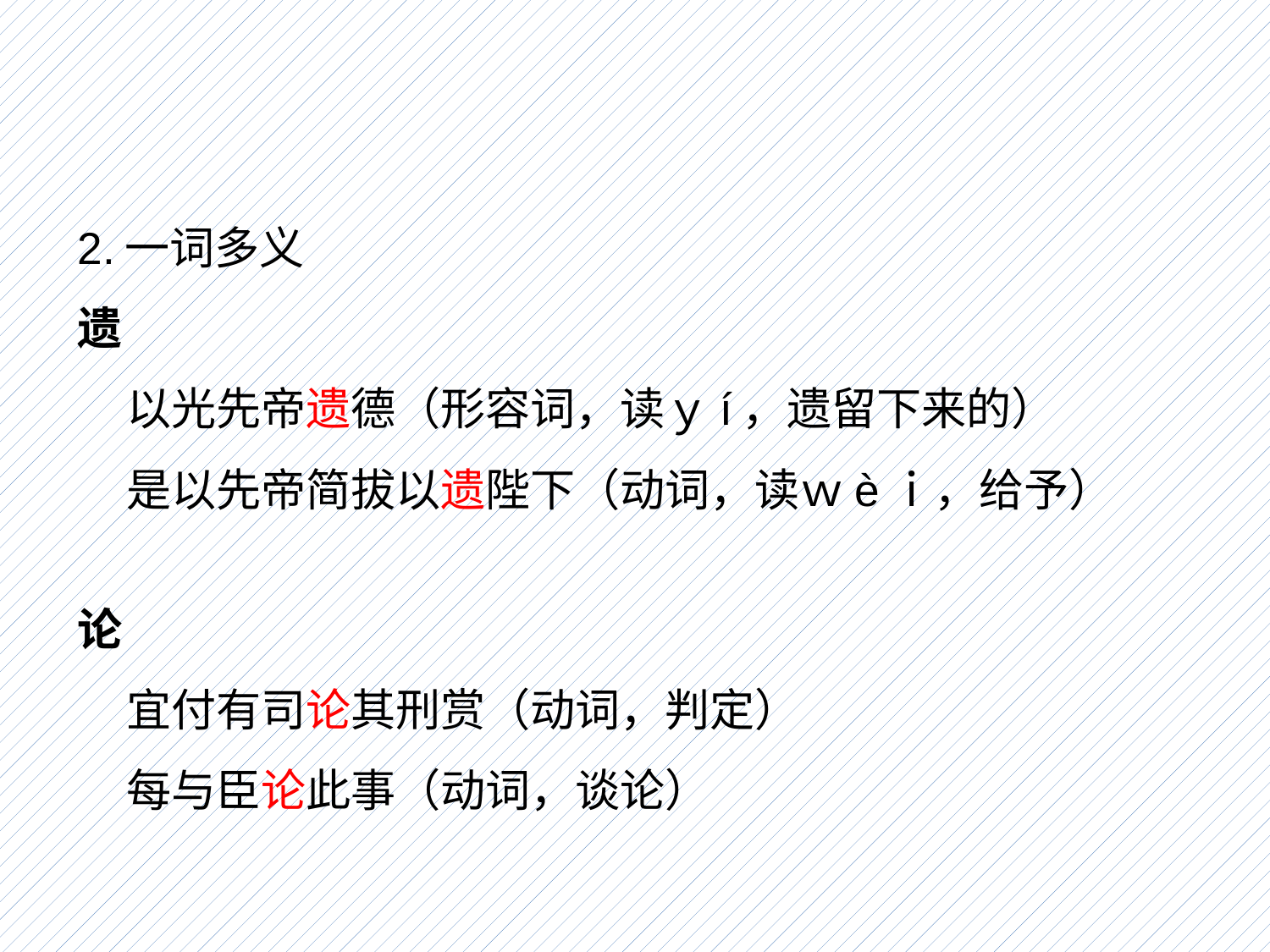

2.一词多义
遗
以光先帝遗德（形容词，读ｙí，遗留下来的）
是以先帝简拔以遗陛下（动词，读ｗèｉ，给予）

论
宜付有司论其刑赏（动词，判定）
每与臣论此事（动词，谈论）